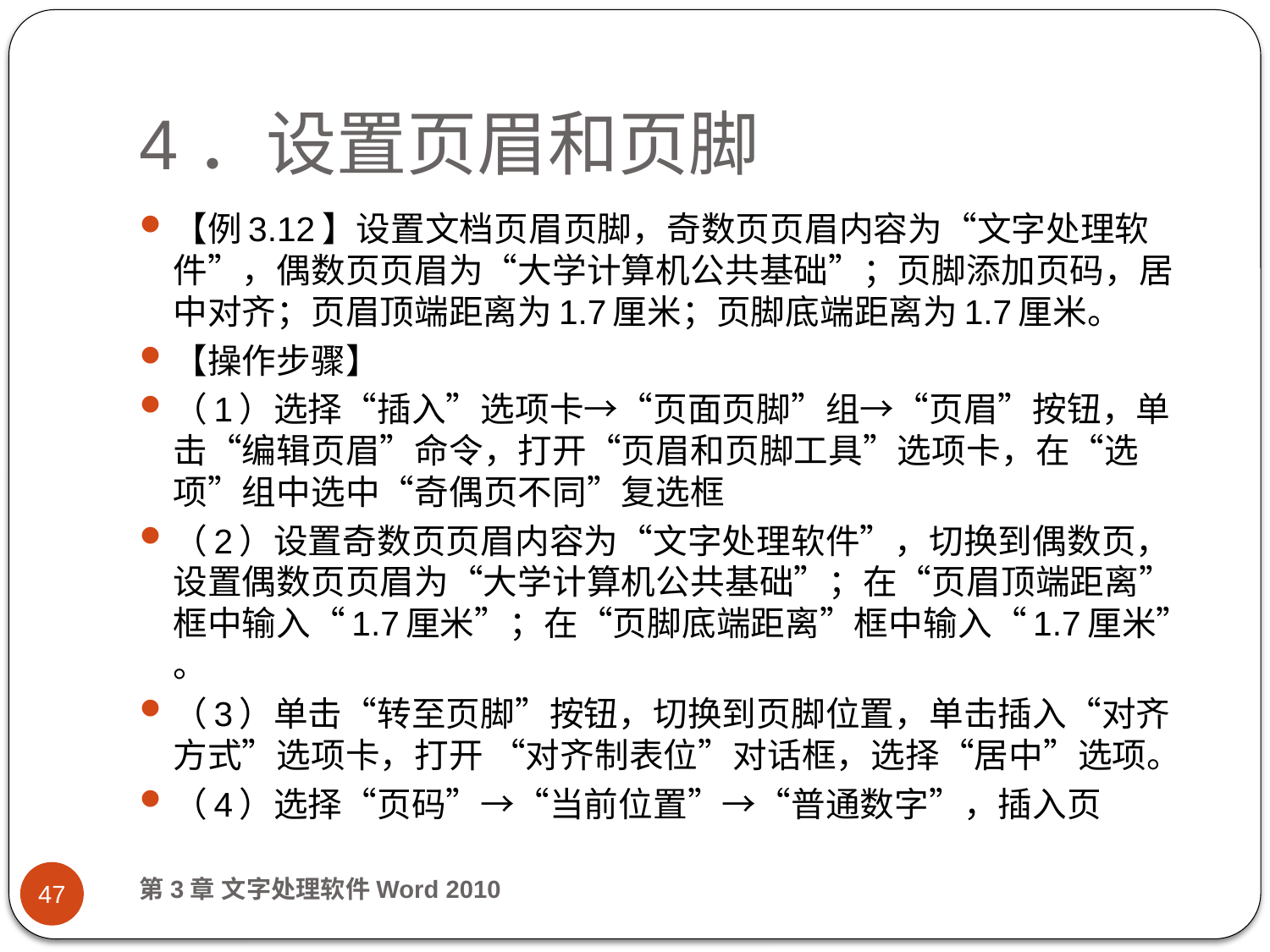

# 4．设置页眉和页脚
【例3.12】设置文档页眉页脚，奇数页页眉内容为“文字处理软件”，偶数页页眉为“大学计算机公共基础”；页脚添加页码，居中对齐；页眉顶端距离为1.7厘米；页脚底端距离为1.7厘米。
【操作步骤】
（1）选择“插入”选项卡→“页面页脚”组→“页眉”按钮，单击“编辑页眉”命令，打开“页眉和页脚工具”选项卡，在“选项”组中选中“奇偶页不同”复选框
（2）设置奇数页页眉内容为“文字处理软件”，切换到偶数页，设置偶数页页眉为“大学计算机公共基础”；在“页眉顶端距离”框中输入“1.7厘米”；在“页脚底端距离”框中输入“1.7厘米” 。
（3）单击“转至页脚”按钮，切换到页脚位置，单击插入“对齐方式”选项卡，打开 “对齐制表位”对话框，选择“居中”选项。
（4）选择“页码”→“当前位置”→“普通数字”，插入页
第3章 文字处理软件Word 2010
47